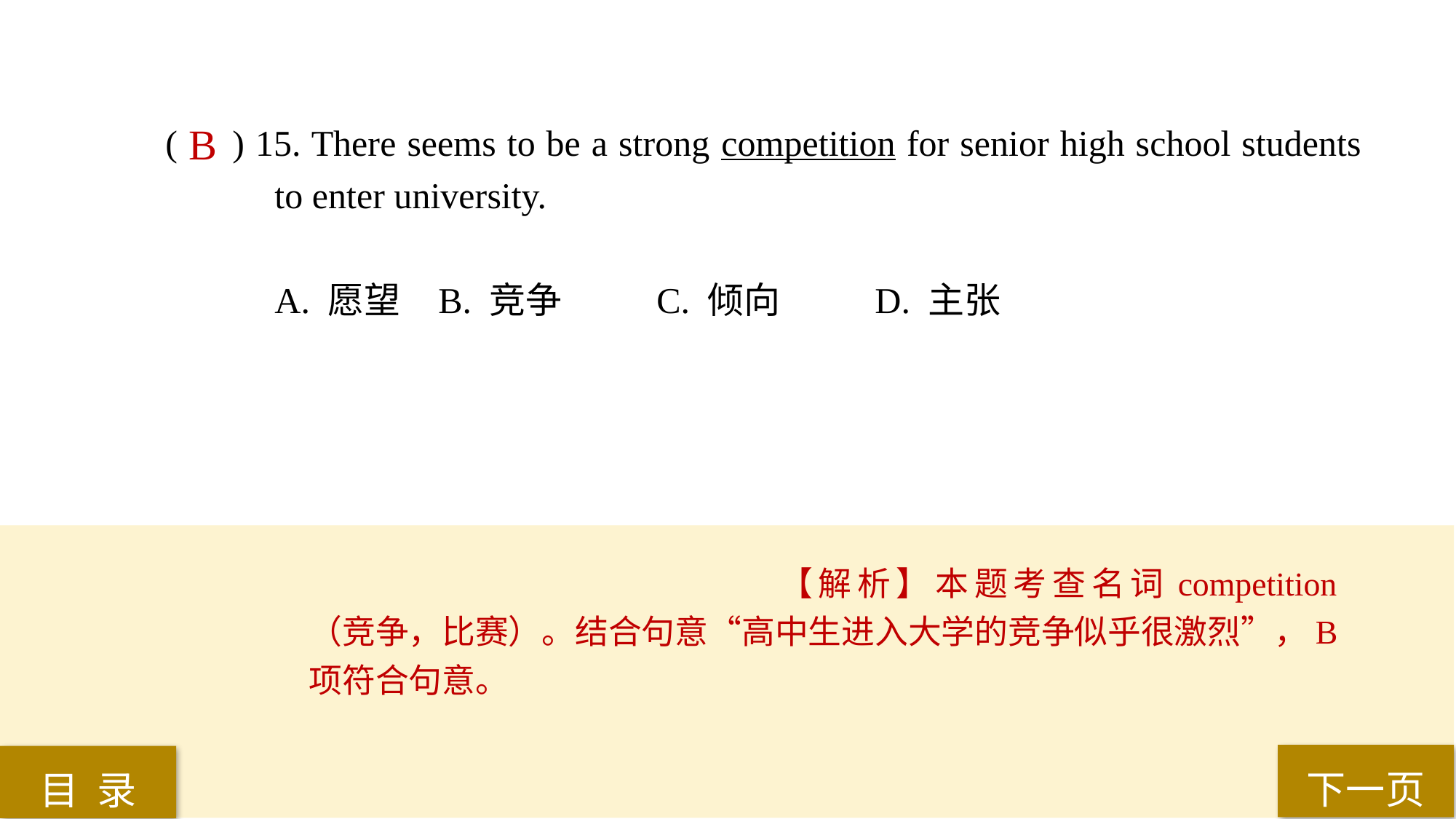

(     ) 15. There seems to be a strong competition for senior high school students 	to enter university.

A. 愿望 	B. 竞争 	C. 倾向 	D. 主张
B
【解析】本题考查名词competition（竞争，比赛）。结合句意“高中生进入大学的竞争似乎很激烈”，B项符合句意。